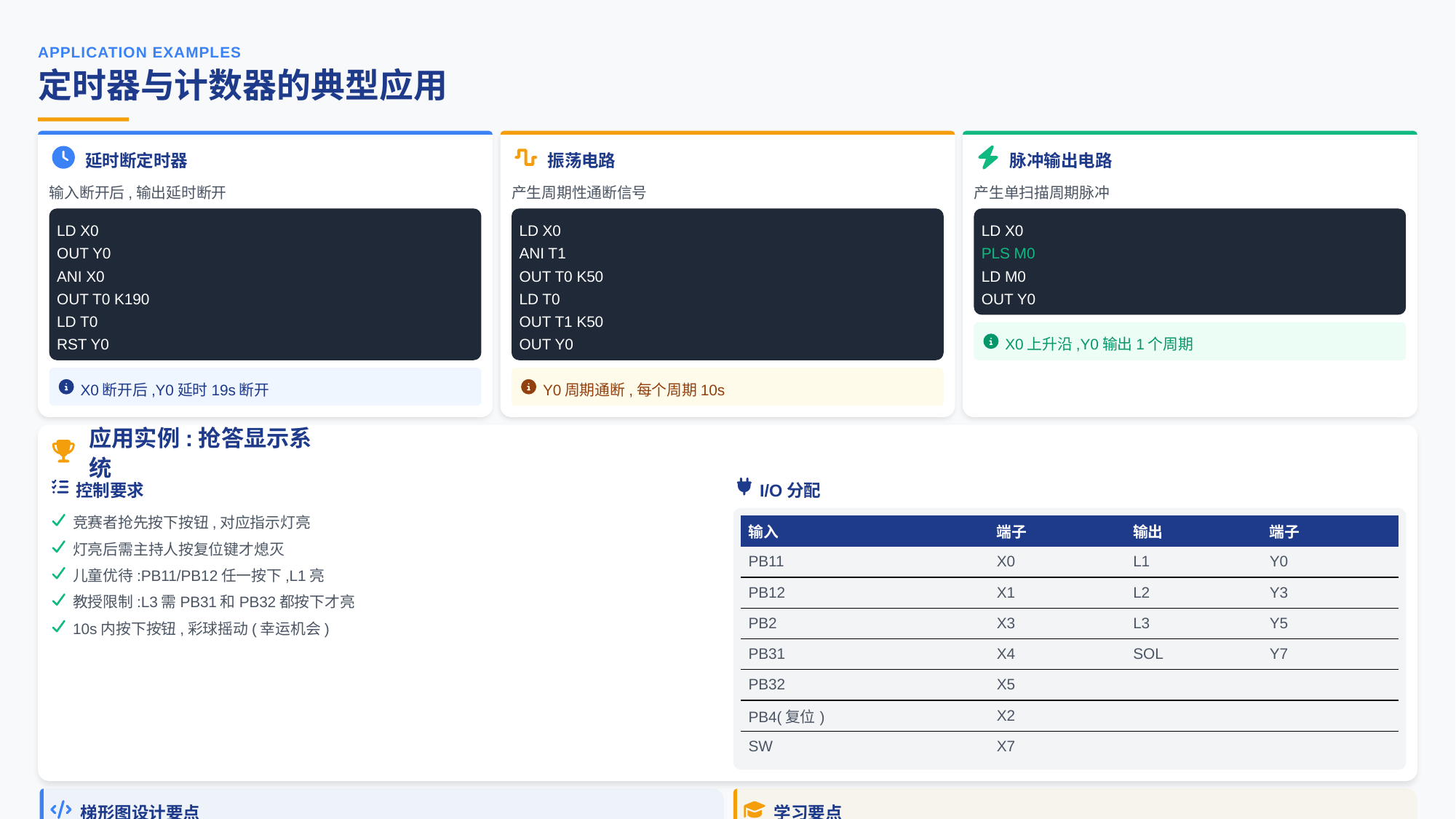

APPLICATION EXAMPLES
定时器与计数器的典型应用

延时断定时器
振荡电路
脉冲输出电路

输入断开后,输出延时断开
产生周期性通断信号
产生单扫描周期脉冲

LD X0
LD X0
LD X0
OUT Y0
ANI T1
PLS M0
ANI X0
OUT T0 K50
LD M0
OUT T0 K190
LD T0
OUT Y0
LD T0
OUT T1 K50

RST Y0
OUT Y0
X0上升沿,Y0输出1个周期

X0断开后,Y0延时19s断开
Y0周期通断,每个周期10s

应用实例:抢答显示系统

控制要求
I/O分配

竞赛者抢先按下按钮,对应指示灯亮

| 输入 | 端子 | 输出 | 端子 |
| --- | --- | --- | --- |
| PB11 | X0 | L1 | Y0 |
| PB12 | X1 | L2 | Y3 |
| PB2 | X3 | L3 | Y5 |
| PB31 | X4 | SOL | Y7 |
| PB32 | X5 |  |  |
| PB4(复位) | X2 |  |  |
| SW | X7 |  |  |
灯亮后需主持人按复位键才熄灭

儿童优待:PB11/PB12任一按下,L1亮

教授限制:L3需PB31和PB32都按下才亮

10s内按下按钮,彩球摇动(幸运机会)

梯形图设计要点
学习要点

L1: X0和X1并联,互锁L2和L3
互锁电路防止多个输出同时动作

L2: X3单独,互锁L1和L3
自锁电路保持输出状态

L3: X4和X5串联,互锁L1和L2
定时器实现时间控制

定时器T0: 10s定时,控制幸运机会
综合应用基本指令解决实际问题